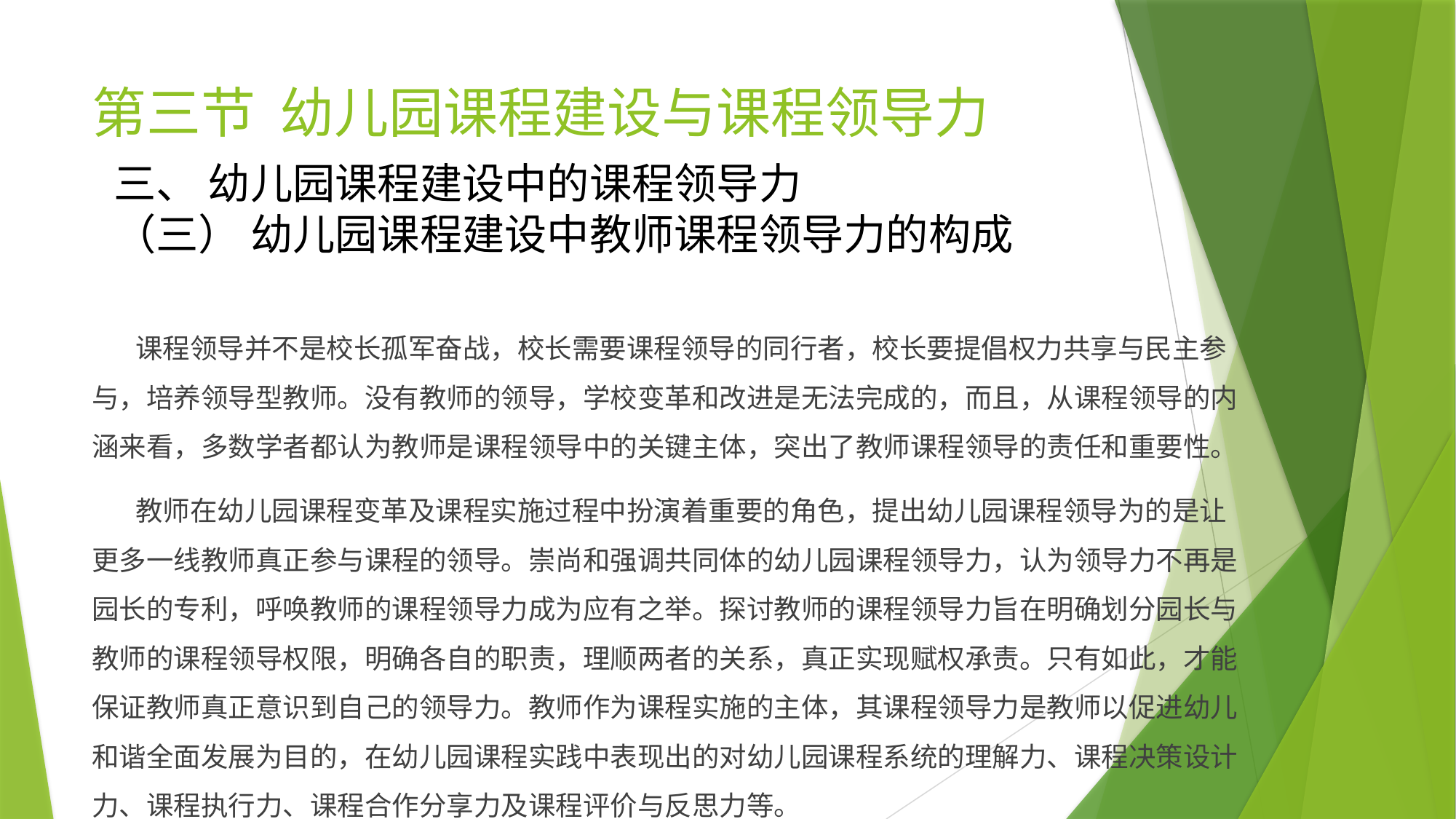

# 第三节  幼儿园课程建设与课程领导力
三、 幼儿园课程建设中的课程领导力
（三） 幼儿园课程建设中教师课程领导力的构成
      课程领导并不是校长孤军奋战，校长需要课程领导的同行者，校长要提倡权力共享与民主参与，培养领导型教师。没有教师的领导，学校变革和改进是无法完成的，而且，从课程领导的内涵来看，多数学者都认为教师是课程领导中的关键主体，突出了教师课程领导的责任和重要性。
      教师在幼儿园课程变革及课程实施过程中扮演着重要的角色，提出幼儿园课程领导为的是让更多一线教师真正参与课程的领导。崇尚和强调共同体的幼儿园课程领导力，认为领导力不再是园长的专利，呼唤教师的课程领导力成为应有之举。探讨教师的课程领导力旨在明确划分园长与教师的课程领导权限，明确各自的职责，理顺两者的关系，真正实现赋权承责。只有如此，才能保证教师真正意识到自己的领导力。教师作为课程实施的主体，其课程领导力是教师以促进幼儿和谐全面发展为目的，在幼儿园课程实践中表现出的对幼儿园课程系统的理解力、课程决策设计力、课程执行力、课程合作分享力及课程评价与反思力等。